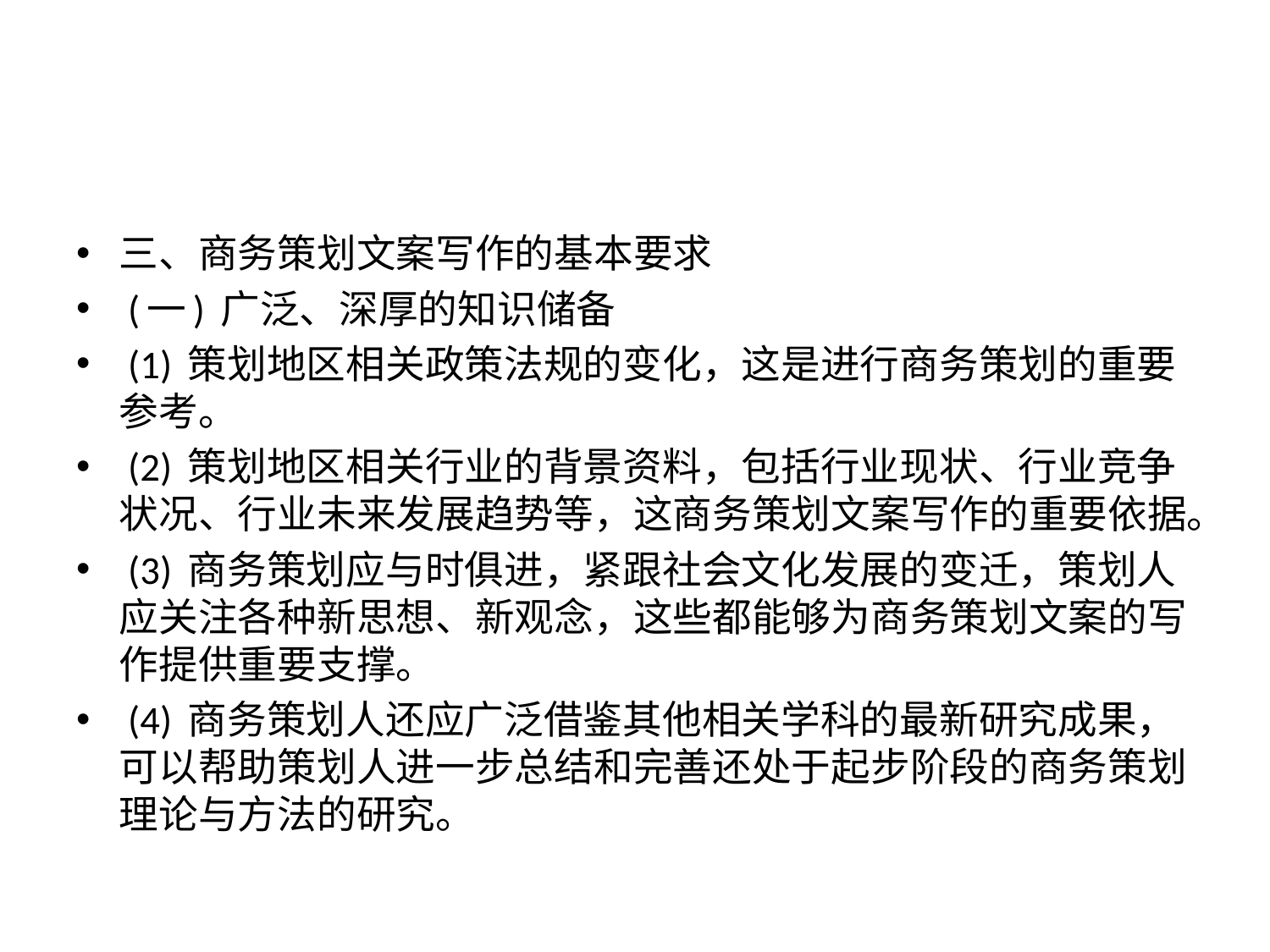

#
三、商务策划文案写作的基本要求
 (一) 广泛、深厚的知识储备
 (1) 策划地区相关政策法规的变化，这是进行商务策划的重要参考。
 (2) 策划地区相关行业的背景资料，包括行业现状、行业竞争状况、行业未来发展趋势等，这商务策划文案写作的重要依据。
 (3) 商务策划应与时俱进，紧跟社会文化发展的变迁，策划人应关注各种新思想、新观念，这些都能够为商务策划文案的写作提供重要支撑。
 (4) 商务策划人还应广泛借鉴其他相关学科的最新研究成果，可以帮助策划人进一步总结和完善还处于起步阶段的商务策划理论与方法的研究。